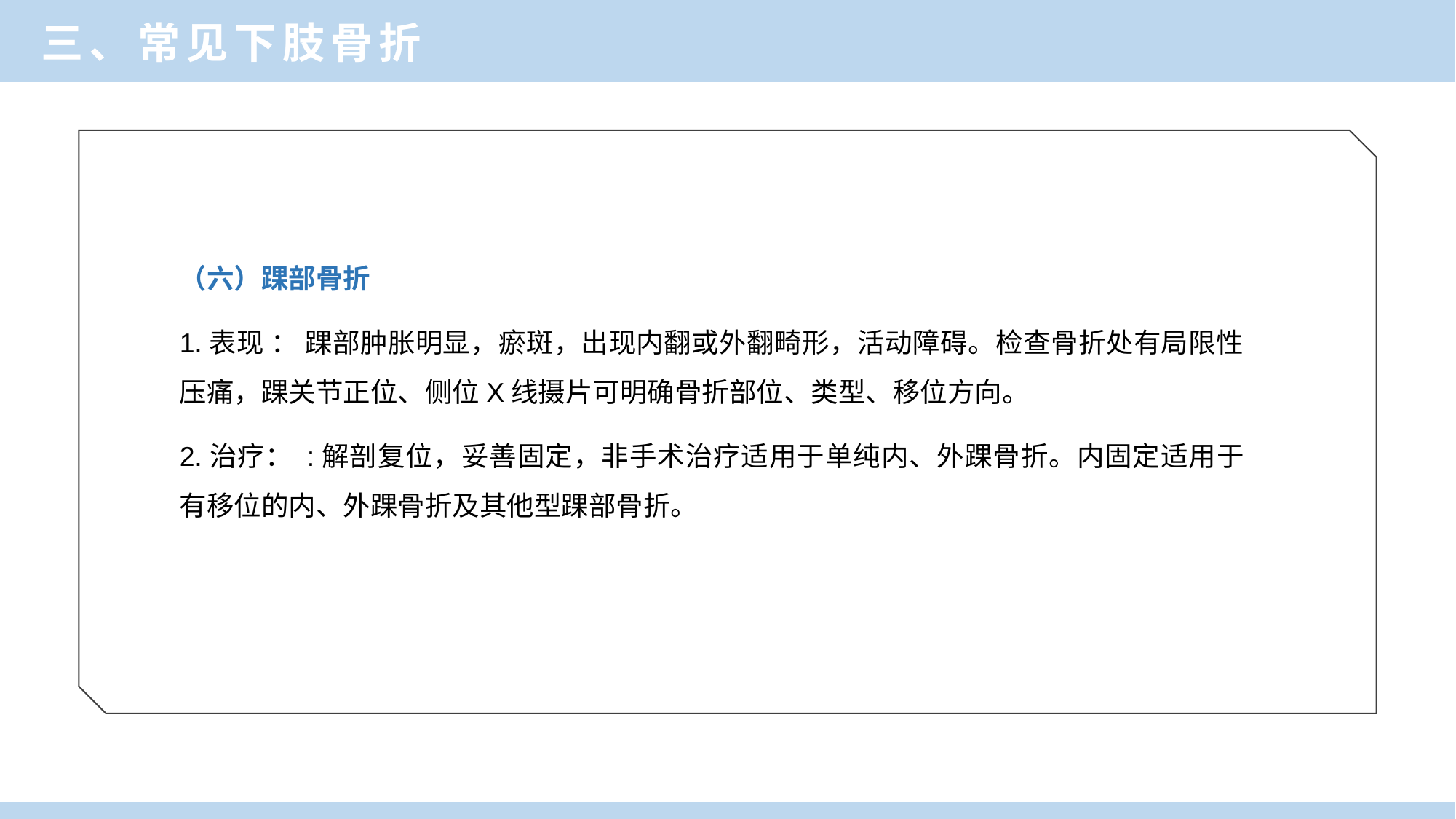

三、常见下肢骨折

（六）踝部骨折
1.表现 ： 踝部肿胀明显，瘀斑，出现内翻或外翻畸形，活动障碍。检查骨折处有局限性压痛，踝关节正位、侧位X线摄片可明确骨折部位、类型、移位方向。
2.治疗： :解剖复位，妥善固定，非手术治疗适用于单纯内、外踝骨折。内固定适用于有移位的内、外踝骨折及其他型踝部骨折。